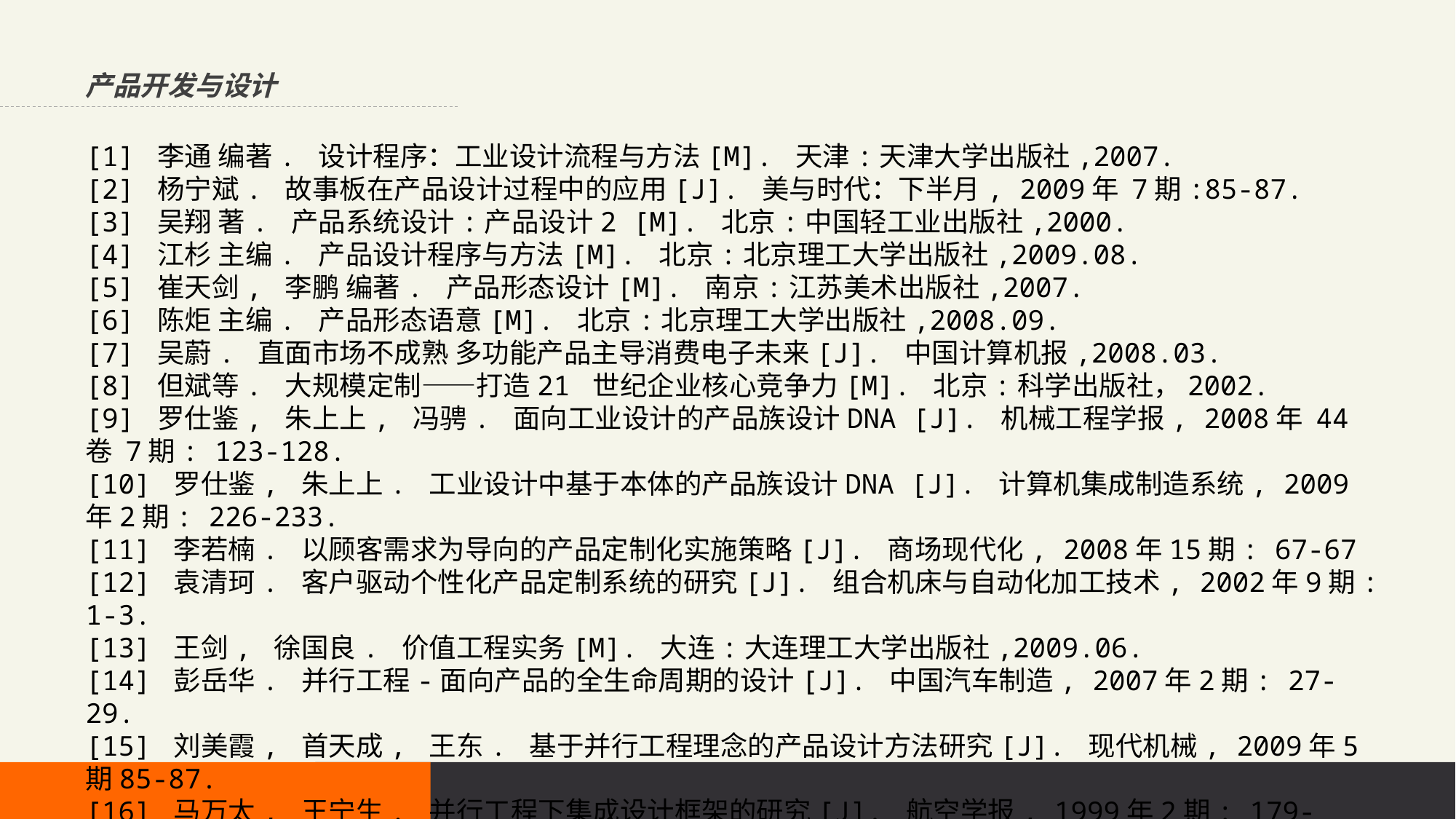

产品开发与设计
[1] 李通 编著. 设计程序：工业设计流程与方法[M]. 天津:天津大学出版社,2007.
[2] 杨宁斌. 故事板在产品设计过程中的应用[J]. 美与时代：下半月, 2009年 7期:85-87.
[3] 吴翔 著. 产品系统设计:产品设计2 [M]. 北京:中国轻工业出版社,2000.
[4] 江杉 主编. 产品设计程序与方法[M]. 北京:北京理工大学出版社,2009.08.
[5] 崔天剑, 李鹏 编著. 产品形态设计[M]. 南京:江苏美术出版社,2007.
[6] 陈炬 主编. 产品形态语意[M]. 北京:北京理工大学出版社,2008.09.
[7] 吴蔚. 直面市场不成熟 多功能产品主导消费电子未来[J]. 中国计算机报,2008.03.
[8] 但斌等. 大规模定制——打造21 世纪企业核心竞争力[M]. 北京:科学出版社，2002.
[9] 罗仕鉴, 朱上上, 冯骋. 面向工业设计的产品族设计DNA [J]. 机械工程学报, 2008年 44卷 7期: 123-128.
[10] 罗仕鉴, 朱上上. 工业设计中基于本体的产品族设计DNA [J]. 计算机集成制造系统, 2009年2期: 226-233.
[11] 李若楠. 以顾客需求为导向的产品定制化实施策略[J]. 商场现代化, 2008年15期: 67-67
[12] 袁清珂. 客户驱动个性化产品定制系统的研究[J]. 组合机床与自动化加工技术, 2002年9期:1-3.
[13] 王剑, 徐国良. 价值工程实务[M]. 大连:大连理工大学出版社,2009.06.
[14] 彭岳华. 并行工程-面向产品的全生命周期的设计[J]. 中国汽车制造, 2007年2期: 27-29.
[15] 刘美霞, 首天成, 王东. 基于并行工程理念的产品设计方法研究[J]. 现代机械, 2009年5期85-87.
[16] 马万太, 王宁生. 并行工程下集成设计框架的研究[J]. 航空学报, 1999年2期: 179-183.